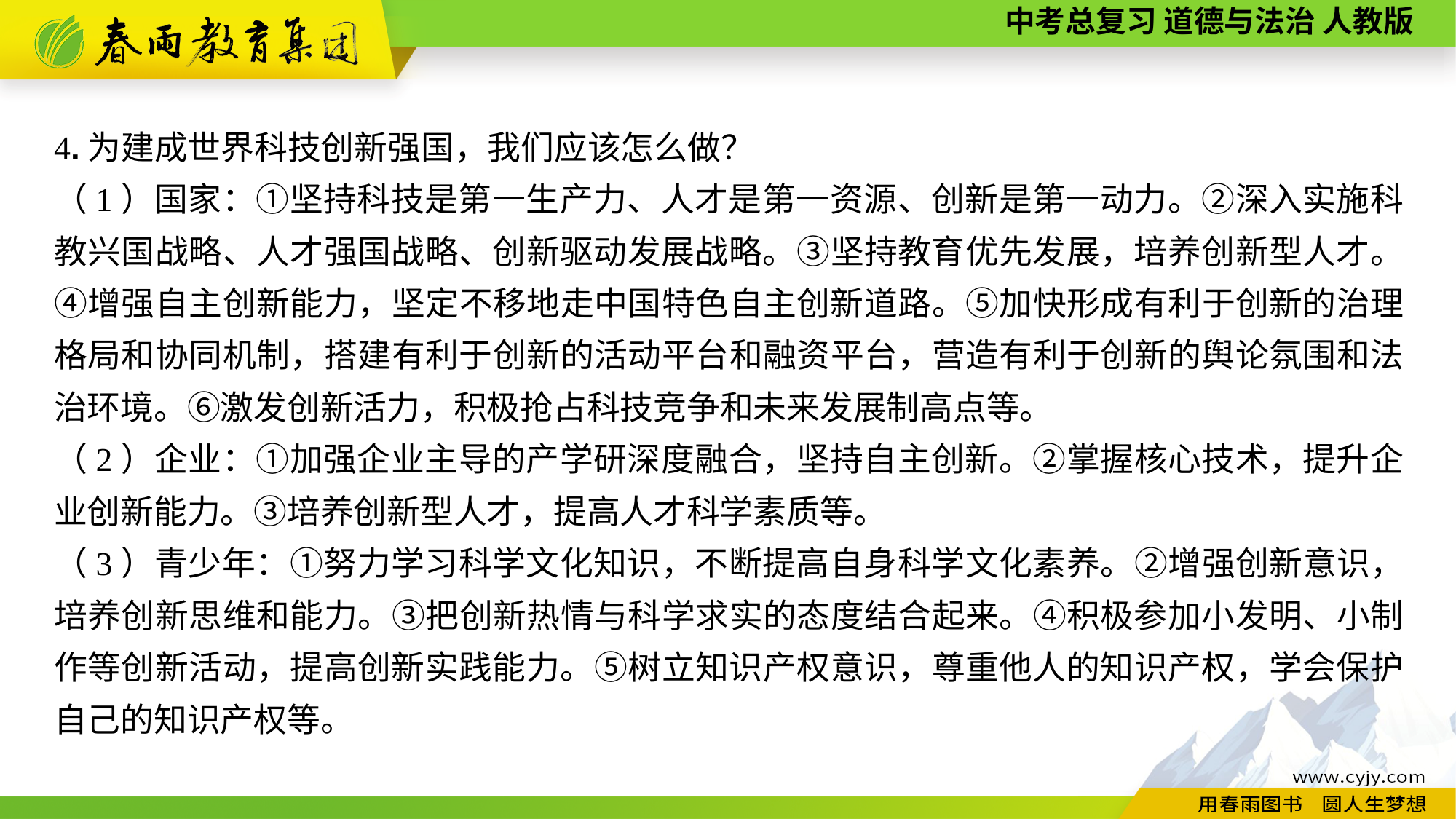

4.为建成世界科技创新强国，我们应该怎么做？
（1）国家：①坚持科技是第一生产力、人才是第一资源、创新是第一动力。②深入实施科教兴国战略、人才强国战略、创新驱动发展战略。③坚持教育优先发展，培养创新型人才。④增强自主创新能力，坚定不移地走中国特色自主创新道路。⑤加快形成有利于创新的治理格局和协同机制，搭建有利于创新的活动平台和融资平台，营造有利于创新的舆论氛围和法治环境。⑥激发创新活力，积极抢占科技竞争和未来发展制高点等。
（2）企业：①加强企业主导的产学研深度融合，坚持自主创新。②掌握核心技术，提升企业创新能力。③培养创新型人才，提高人才科学素质等。
（3）青少年：①努力学习科学文化知识，不断提高自身科学文化素养。②增强创新意识，培养创新思维和能力。③把创新热情与科学求实的态度结合起来。④积极参加小发明、小制作等创新活动，提高创新实践能力。⑤树立知识产权意识，尊重他人的知识产权，学会保护自己的知识产权等。